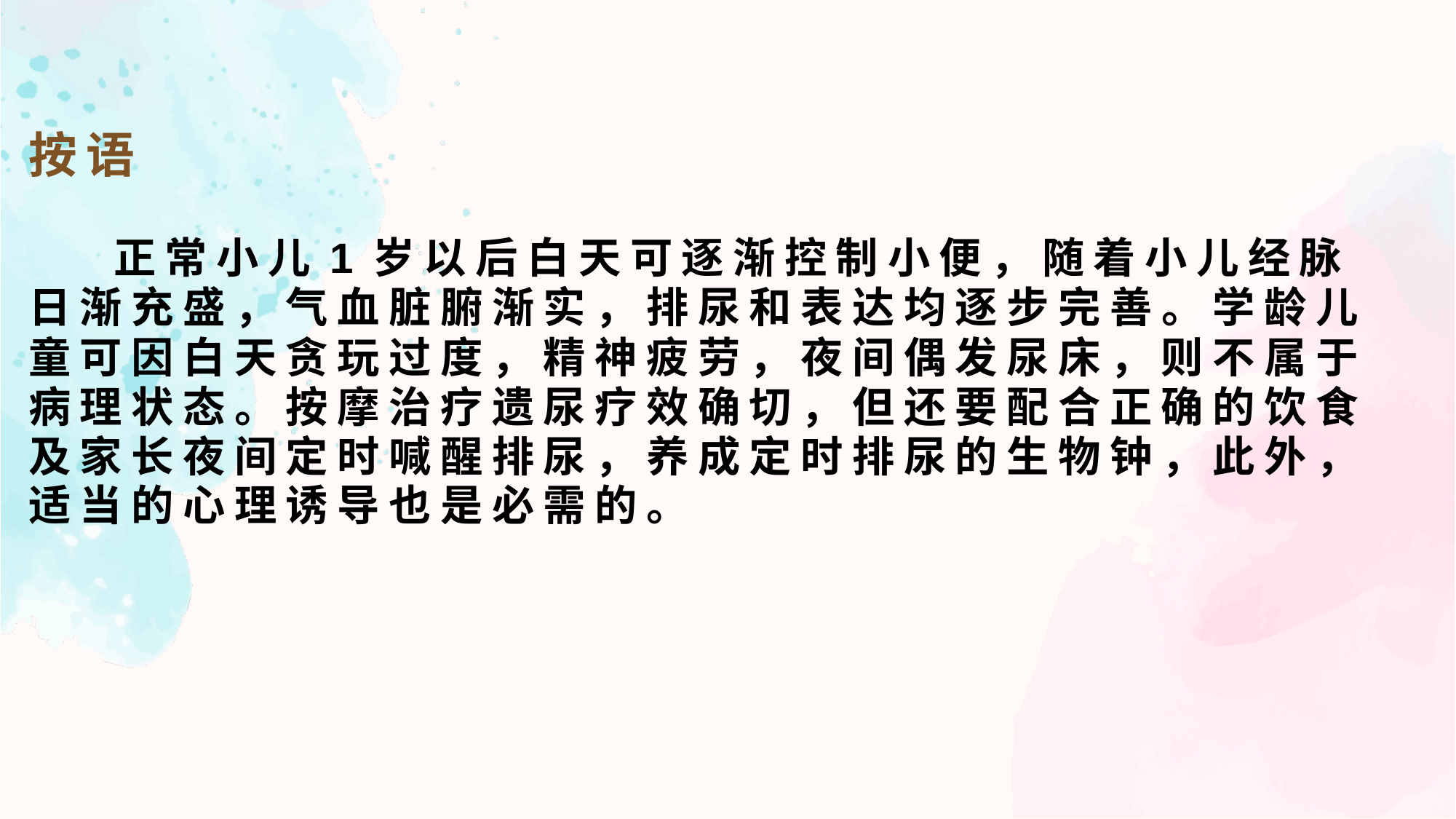

按语

    正常小儿1岁以后白天可逐渐控制小便，随着小儿经脉日渐充盛，气血脏腑渐实，排尿和表达均逐步完善。学龄儿童可因白天贪玩过度，精神疲劳，夜间偶发尿床，则不属于病理状态。按摩治疗遗尿疗效确切，但还要配合正确的饮食及家长夜间定时喊醒排尿，养成定时排尿的生物钟，此外，适当的心理诱导也是必需的。